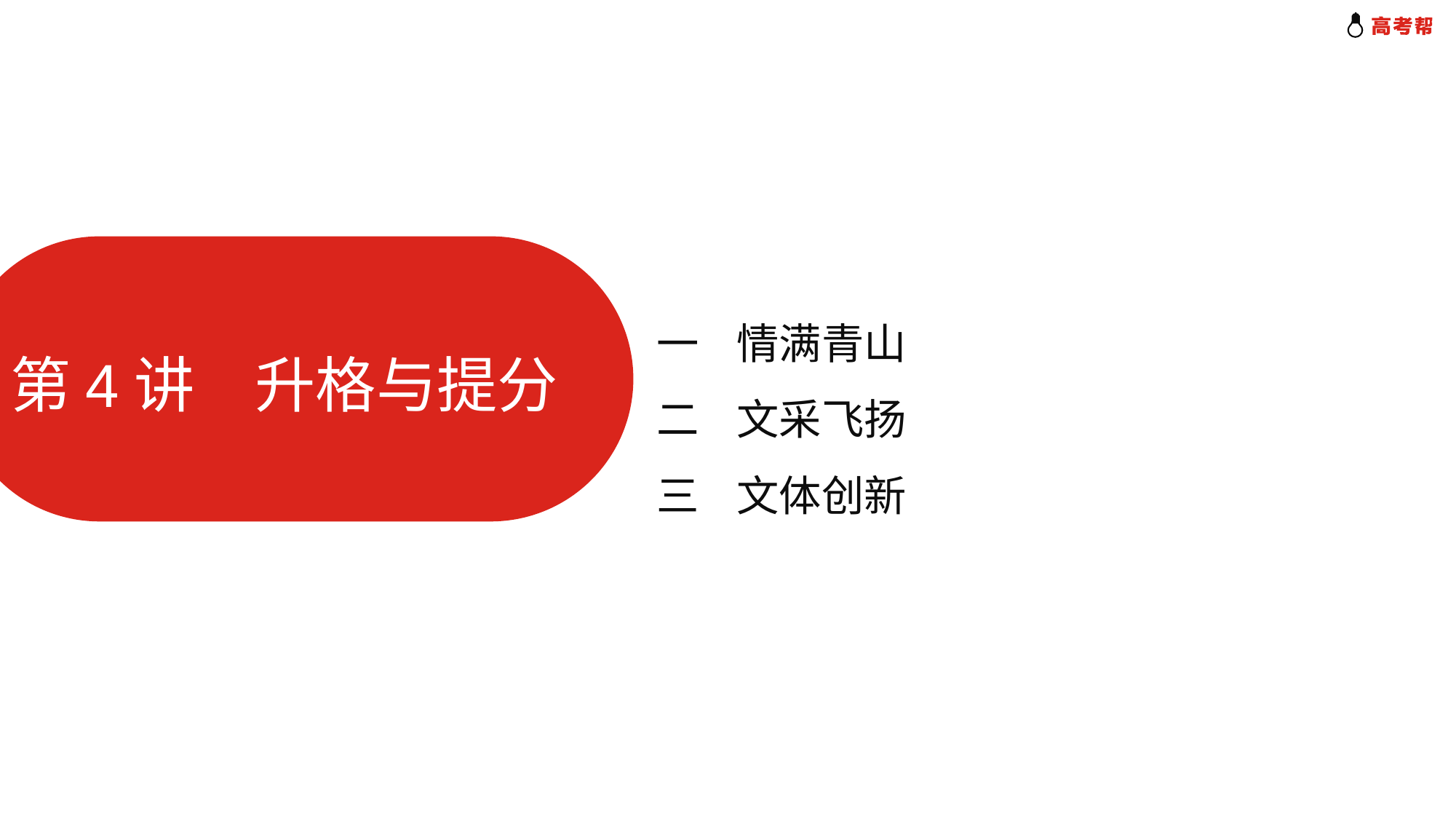

一    情满青山
二    文采飞扬
三    文体创新
第4讲　升格与提分